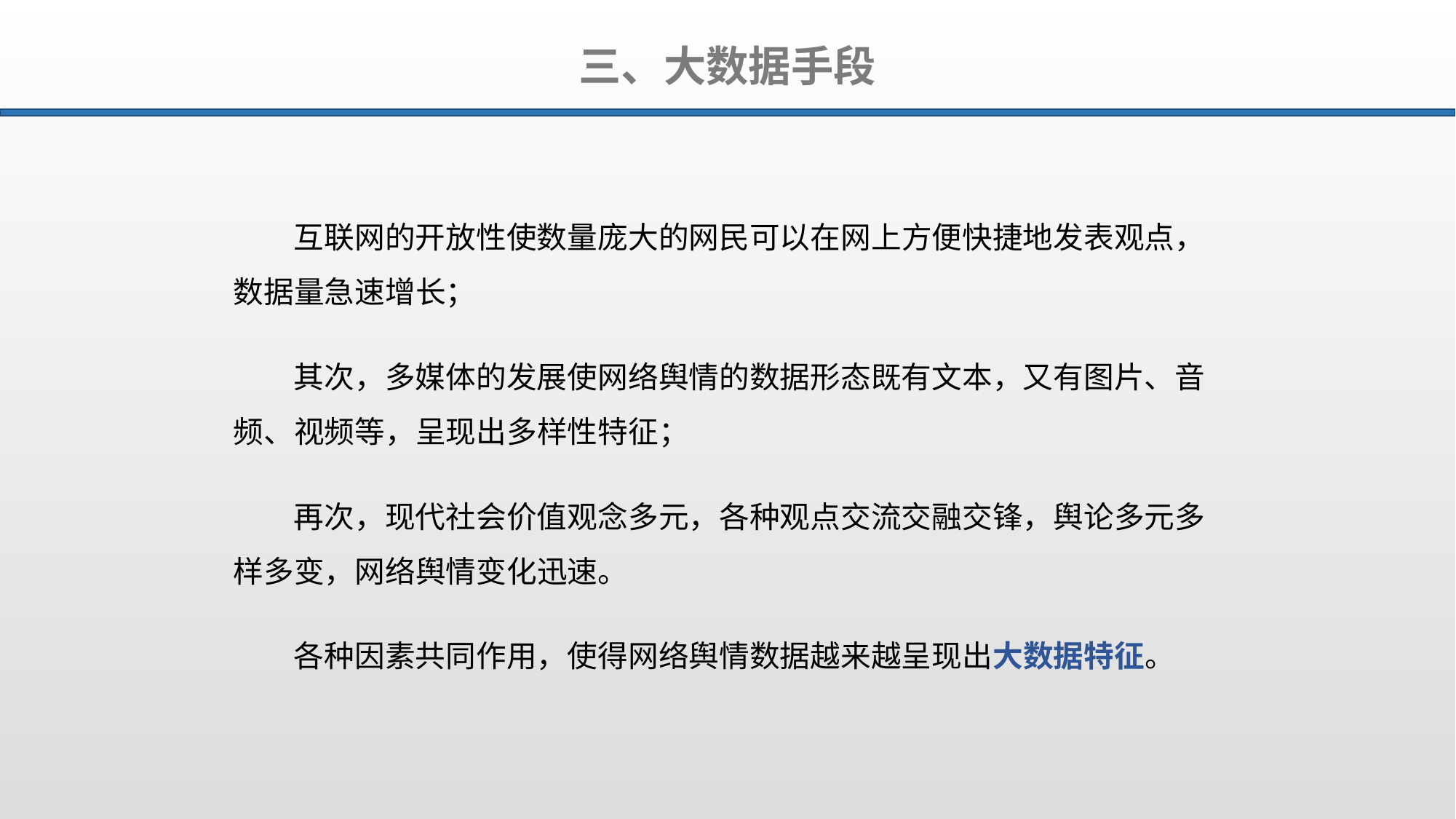

三、大数据手段

互联网的开放性使数量庞大的网民可以在网上方便快捷地发表观点，数据量急速增长；
其次，多媒体的发展使网络舆情的数据形态既有文本，又有图片、音频、视频等，呈现出多样性特征；
再次，现代社会价值观念多元，各种观点交流交融交锋，舆论多元多样多变，网络舆情变化迅速。
各种因素共同作用，使得网络舆情数据越来越呈现出大数据特征。